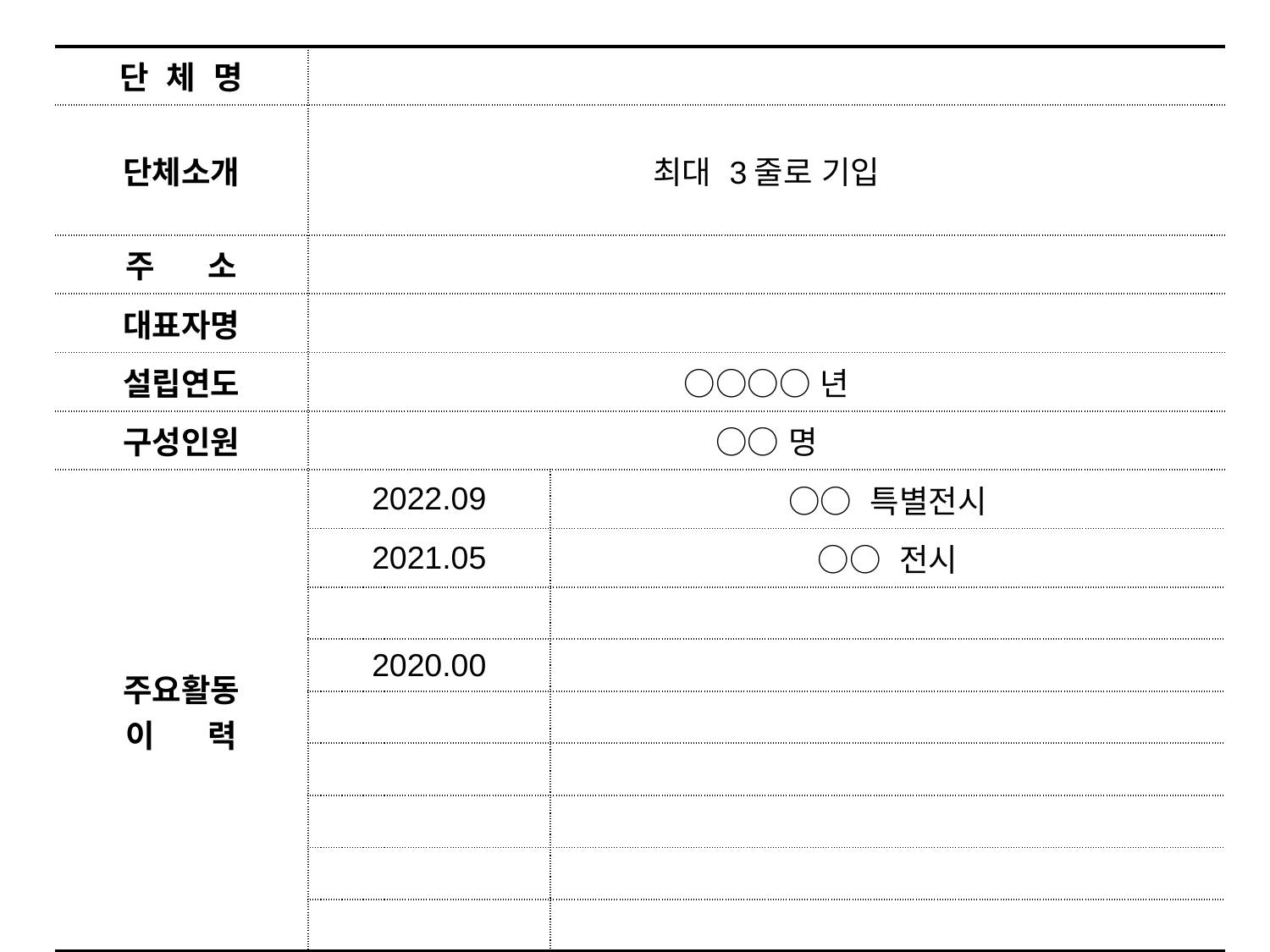

| 단 체 명 |  |  |
| --- | --- | --- |
| 단체소개 | 최대 3줄로 기입 |  |
| 주 소 |  |  |
| 대표자명 |  |  |
| 설립연도 | ○○○○년 |  |
| 구성인원 | ○○명 |  |
| 주요활동 이 력 | 2022.09 | ○○ 특별전시 |
|  | 2021.05 | ○○ 전시 |
|  |  |  |
|  | 2020.00 |  |
|  |  |  |
|  |  |  |
|  |  |  |
|  |  |  |
|  |  |  |